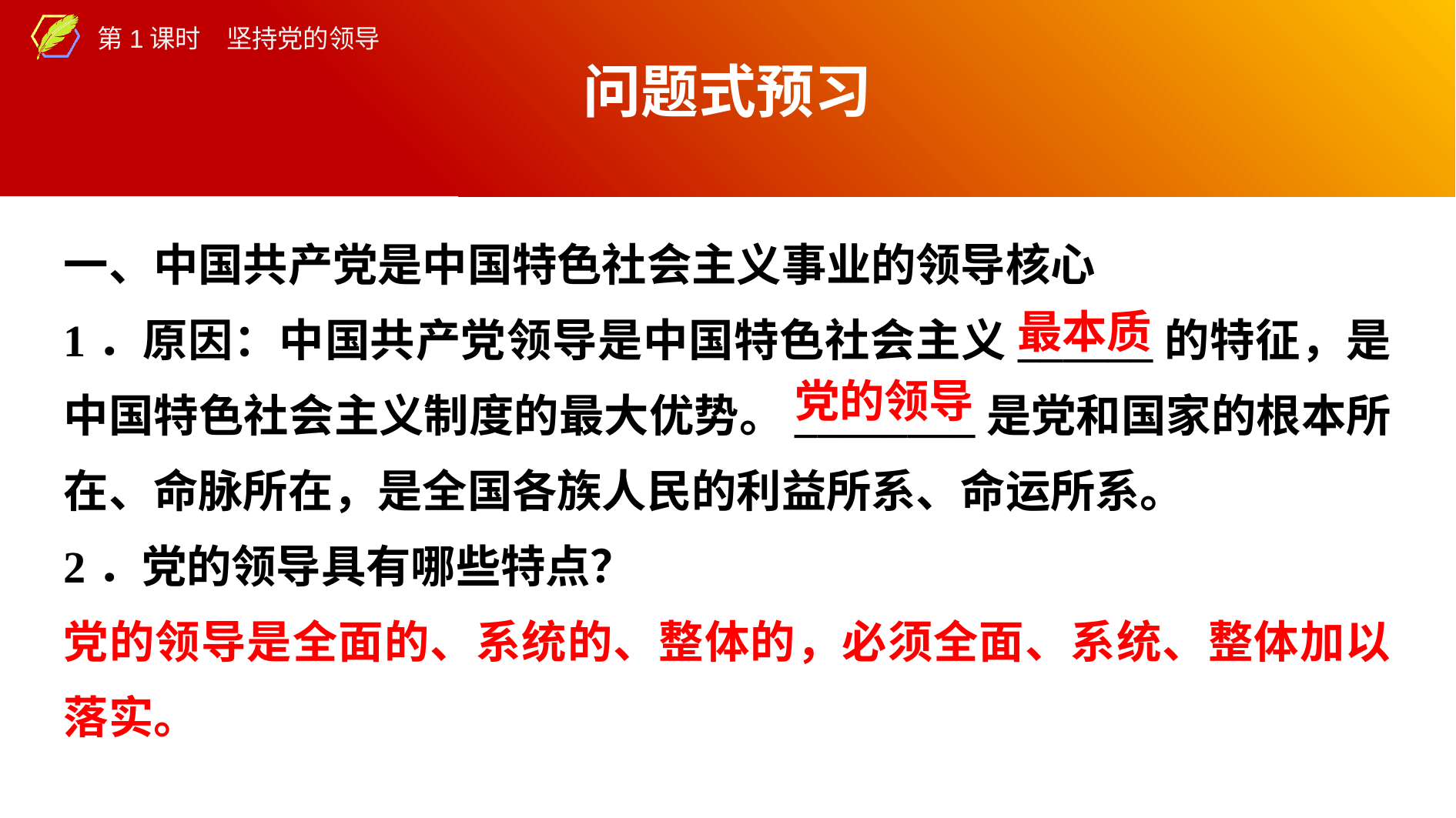

问题式预习
一、中国共产党是中国特色社会主义事业的领导核心
1．原因：中国共产党领导是中国特色社会主义______的特征，是中国特色社会主义制度的最大优势。________是党和国家的根本所在、命脉所在，是全国各族人民的利益所系、命运所系。
2．党的领导具有哪些特点？
党的领导是全面的、系统的、整体的，必须全面、系统、整体加以落实。
最本质
党的领导